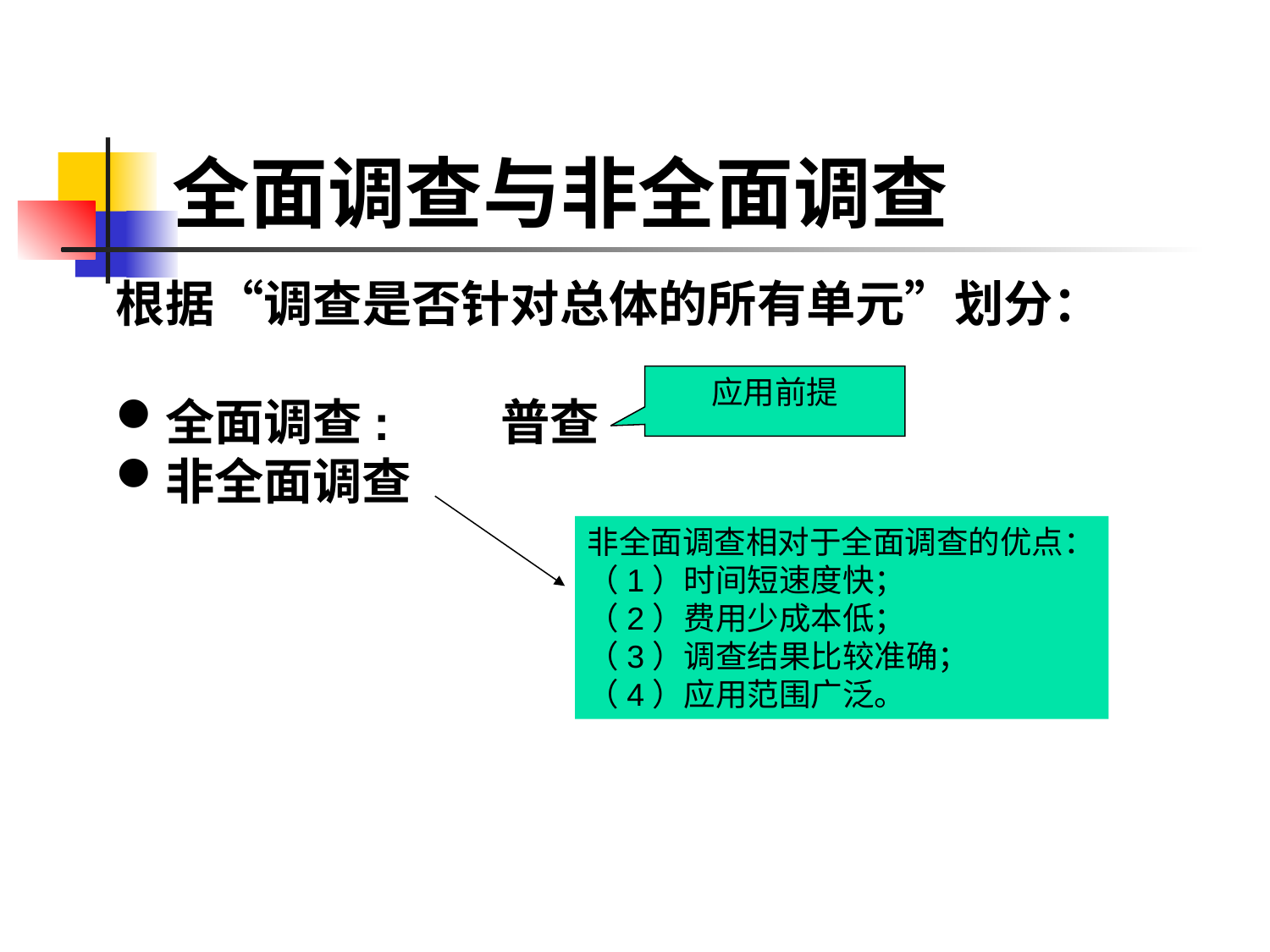

# 全面调查与非全面调查
根据“调查是否针对总体的所有单元”划分：

全面调查:　　普查
非全面调查

应用前提

非全面调查相对于全面调查的优点：
（1）时间短速度快；
（2）费用少成本低；
（3）调查结果比较准确；
（4）应用范围广泛。